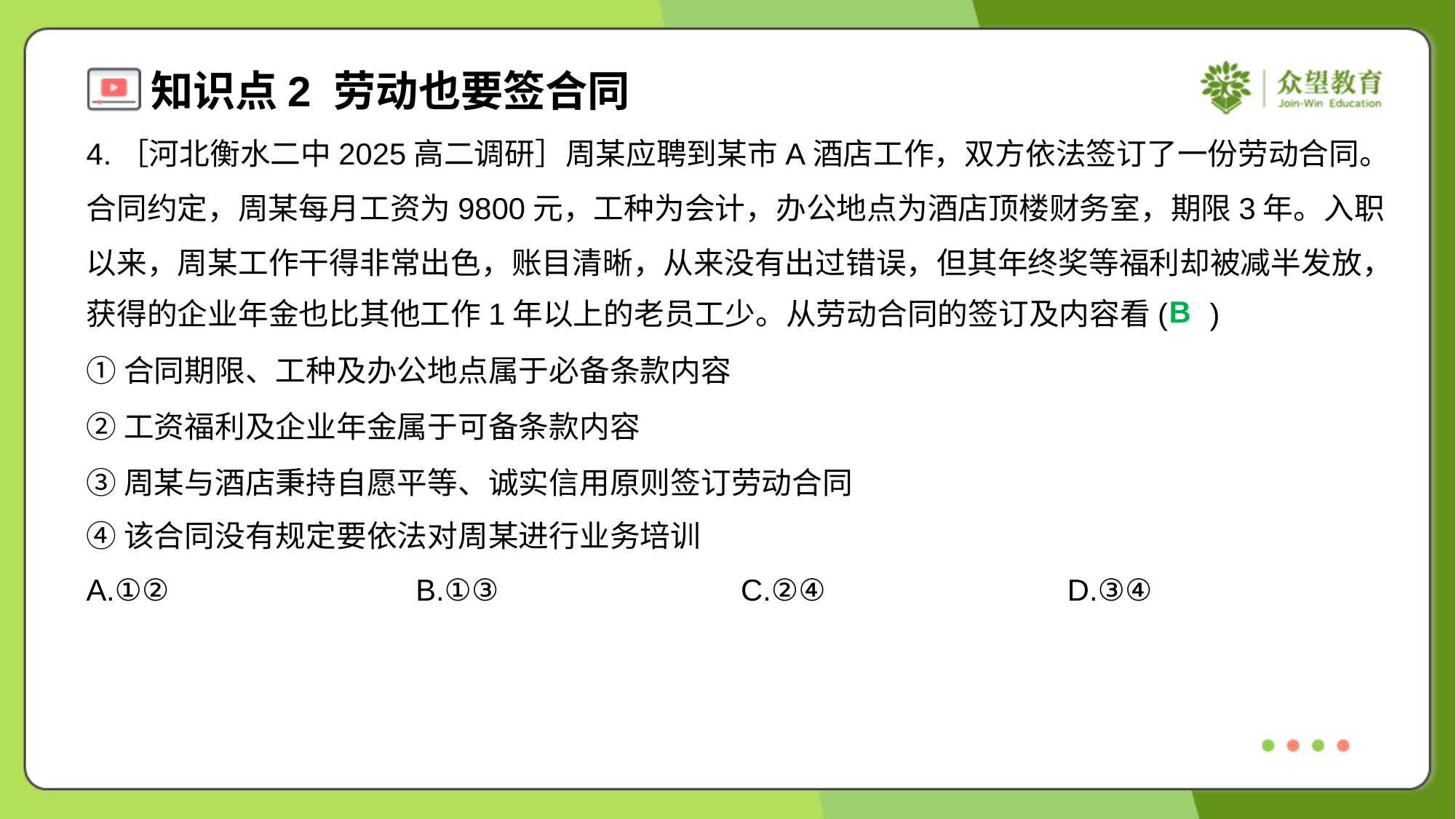

4.［河北衡水二中2025高二调研］周某应聘到某市A酒店工作，双方依法签订了一份劳动合同。
合同约定，周某每月工资为9800元，工种为会计，办公地点为酒店顶楼财务室，期限3年。入职
以来，周某工作干得非常出色，账目清晰，从来没有出过错误，但其年终奖等福利却被减半发放，
获得的企业年金也比其他工作1年以上的老员工少。从劳动合同的签订及内容看(     )
B
①合同期限、工种及办公地点属于必备条款内容
②工资福利及企业年金属于可备条款内容
③周某与酒店秉持自愿平等、诚实信用原则签订劳动合同
④该合同没有规定要依法对周某进行业务培训
A.①②	B.①③	C.②④	D.③④